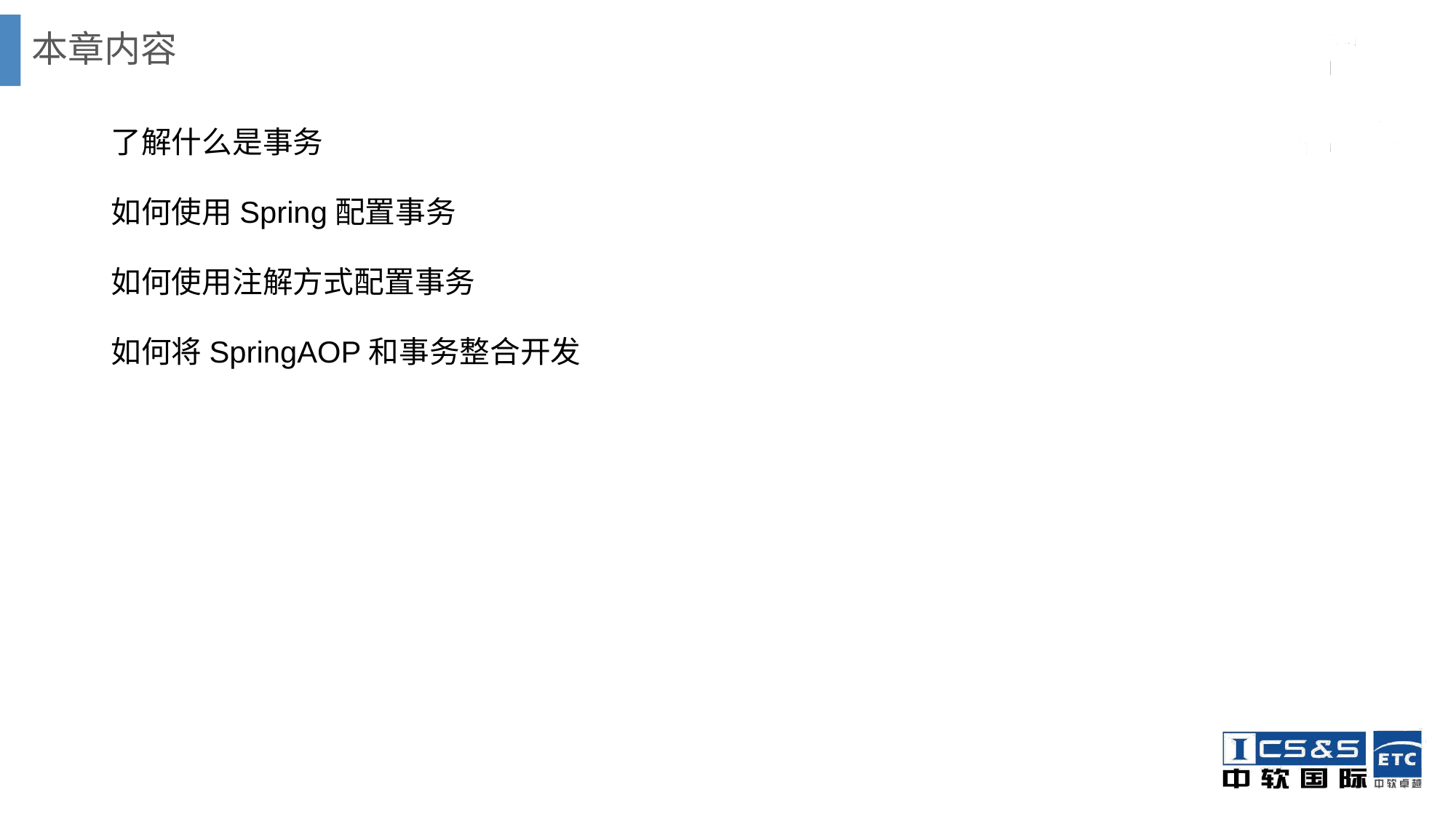

# 本章内容
了解什么是事务
如何使用Spring配置事务
如何使用注解方式配置事务
如何将SpringAOP和事务整合开发